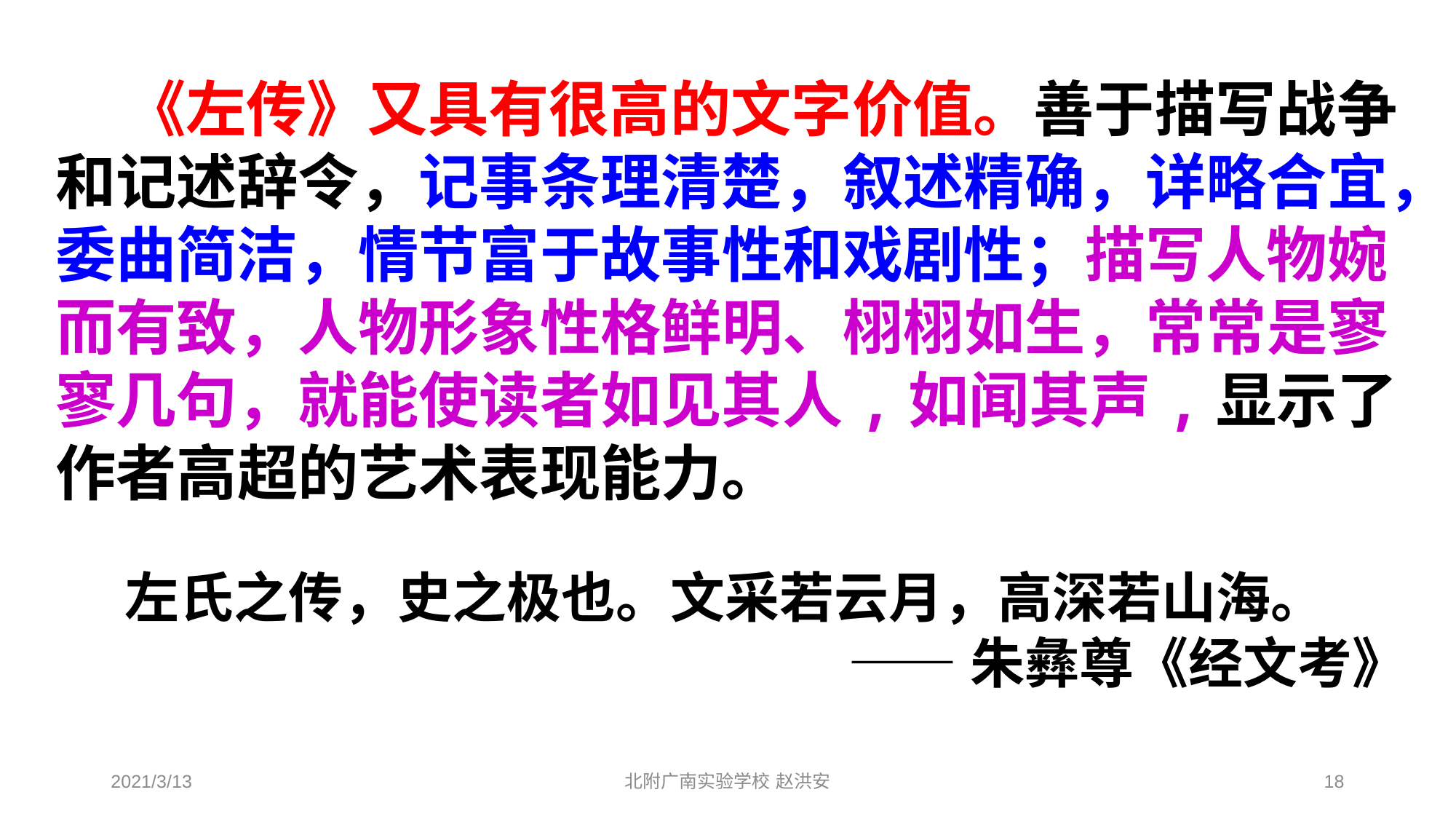

《左传》又具有很高的文字价值。善于描写战争和记述辞令，记事条理清楚，叙述精确，详略合宜，委曲简洁，情节富于故事性和戏剧性；描写人物婉而有致，人物形象性格鲜明、栩栩如生，常常是寥寥几句，就能使读者如见其人,如闻其声,显示了作者高超的艺术表现能力。
    左氏之传，史之极也。文采若云月，高深若山海。
——朱彝尊《经文考》
2021/3/13
北附广南实验学校 赵洪安
18